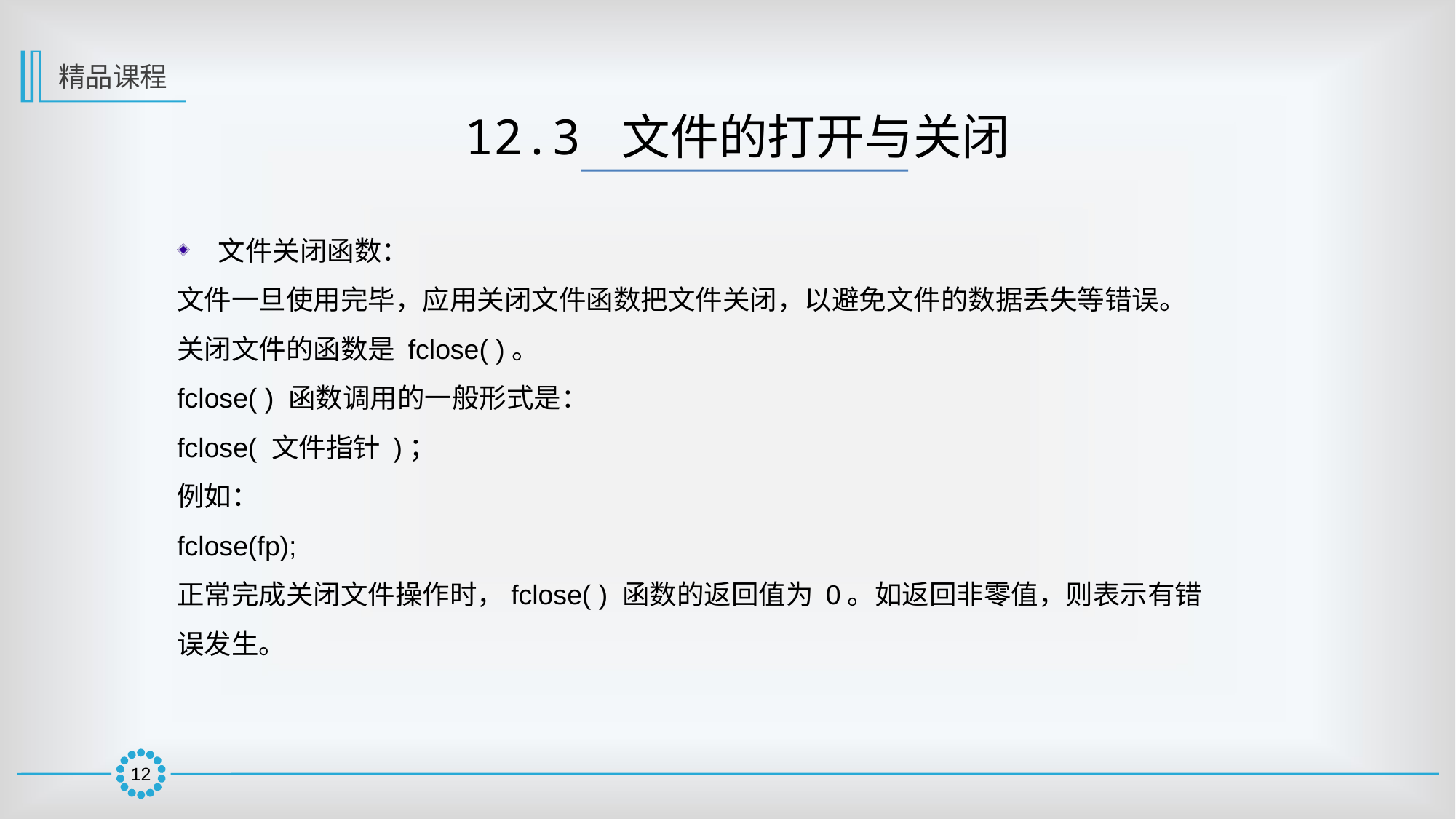

精品课程
12.3 文件的打开与关闭

文件关闭函数：
文件一旦使用完毕，应用关闭文件函数把文件关闭，以避免文件的数据丢失等错误。
关闭文件的函数是 fclose( )。
fclose( ) 函数调用的一般形式是：
fclose( 文件指针 )；
例如：
fclose(fp);
正常完成关闭文件操作时，fclose( ) 函数的返回值为 0。如返回非零值，则表示有错
误发生。

12